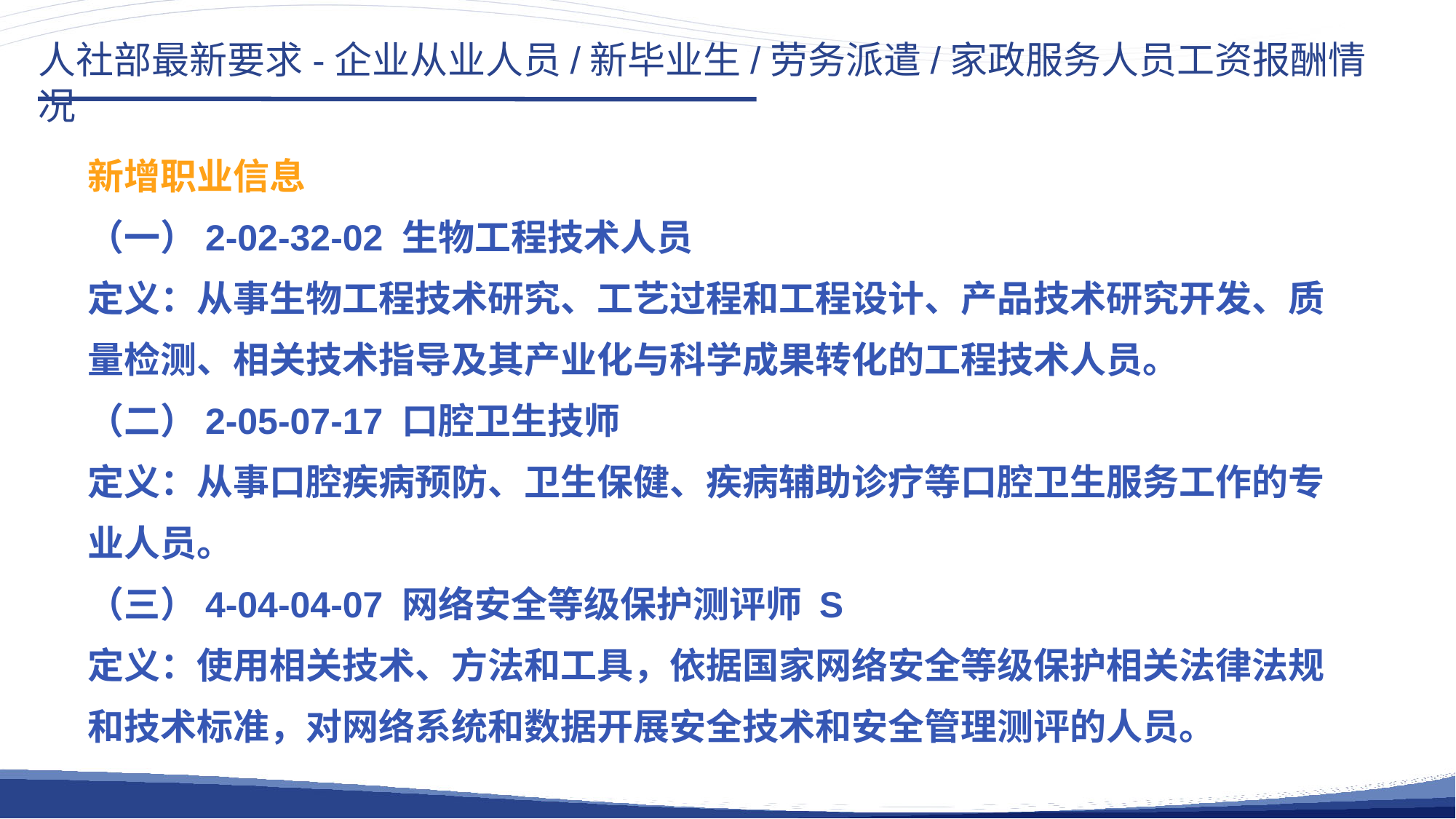

人社部最新要求-企业从业人员/新毕业生/劳务派遣/家政服务人员工资报酬情况
新增职业信息
（一）2-02-32-02 生物工程技术人员
定义：从事生物工程技术研究、工艺过程和工程设计、产品技术研究开发、质量检测、相关技术指导及其产业化与科学成果转化的工程技术人员。
（二）2-05-07-17 口腔卫生技师
定义：从事口腔疾病预防、卫生保健、疾病辅助诊疗等口腔卫生服务工作的专业人员。
（三）4-04-04-07 网络安全等级保护测评师 S
定义：使用相关技术、方法和工具，依据国家网络安全等级保护相关法律法规和技术标准，对网络系统和数据开展安全技术和安全管理测评的人员。